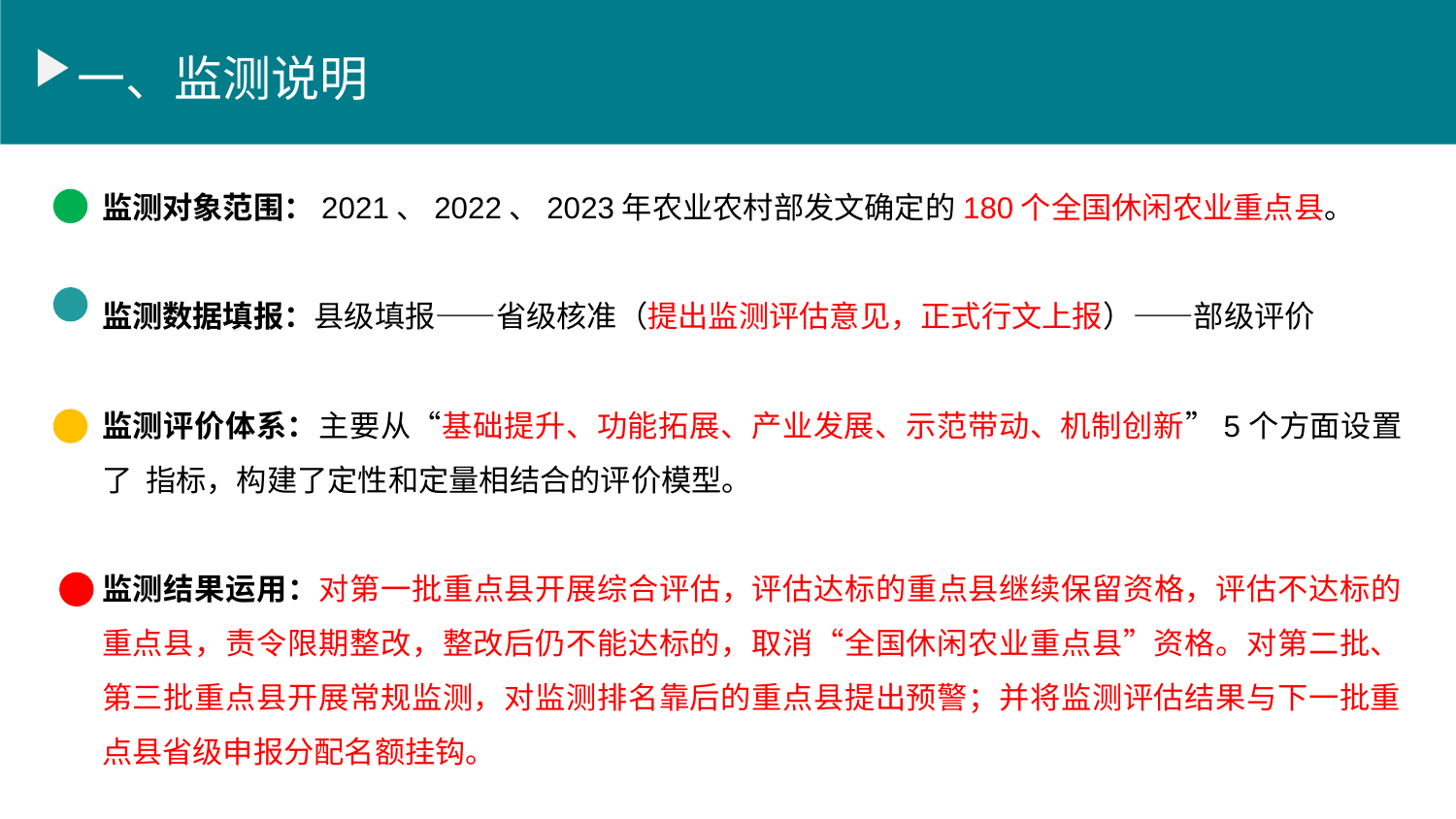

一、监测说明

监测对象范围：2021、2022、2023年农业农村部发文确定的180个全国休闲农业重点县。

监测数据填报：县级填报——省级核准（提出监测评估意见，正式行文上报）——部级评价

监测评价体系：主要从“基础提升、功能拓展、产业发展、示范带动、机制创新”5个方面设置了  指标，构建了定性和定量相结合的评价模型。

监测结果运用：对第一批重点县开展综合评估，评估达标的重点县继续保留资格，评估不达标的重点县，责令限期整改，整改后仍不能达标的，取消“全国休闲农业重点县”资格。对第二批、第三批重点县开展常规监测，对监测排名靠后的重点县提出预警；并将监测评估结果与下一批重点县省级申报分配名额挂钩。